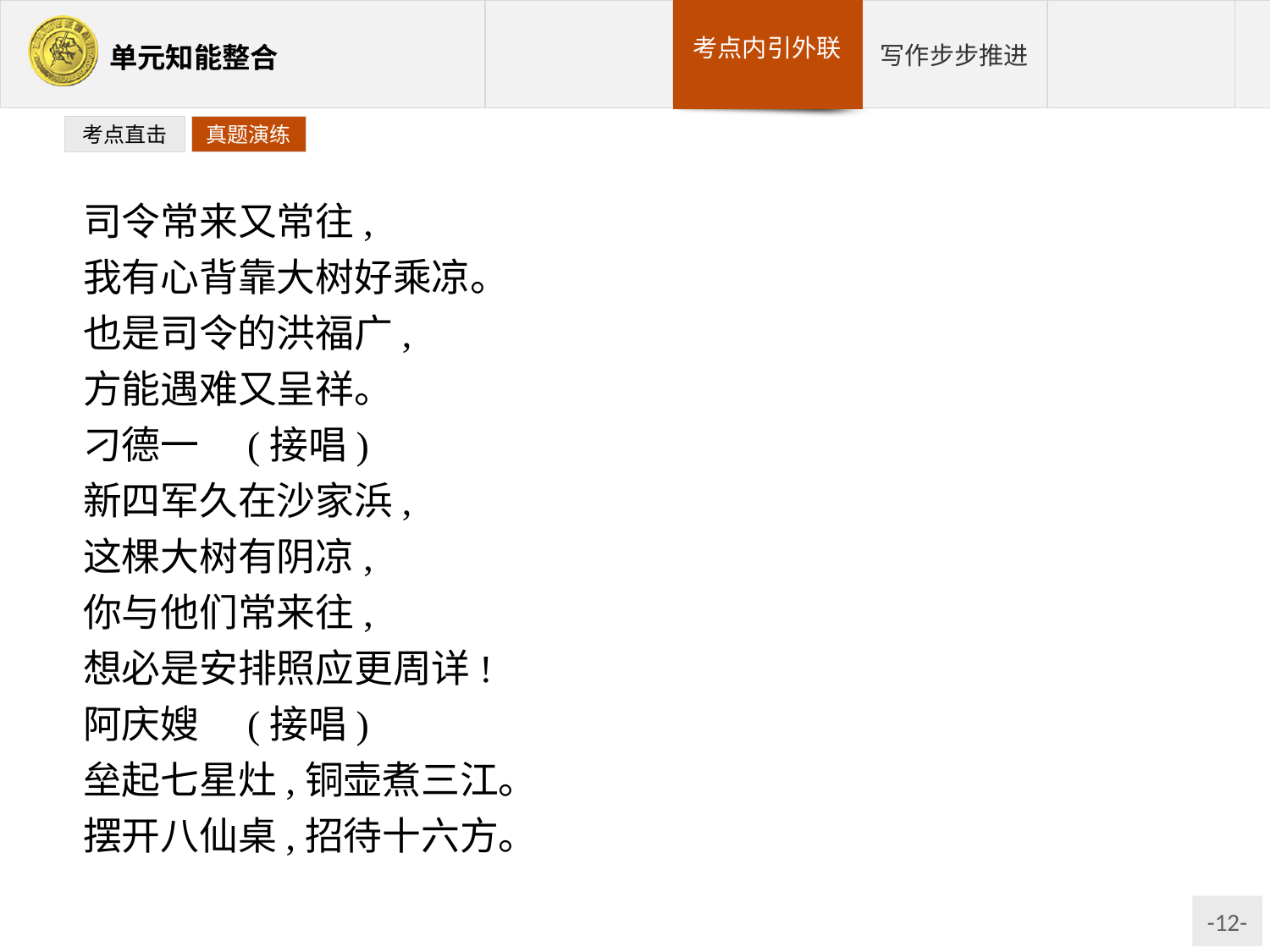

考点直击
真题演练
司令常来又常往,
我有心背靠大树好乘凉。
也是司令的洪福广,
方能遇难又呈祥。
刁德一　(接唱)
新四军久在沙家浜,
这棵大树有阴凉,
你与他们常来往,
想必是安排照应更周详!
阿庆嫂　(接唱)
垒起七星灶,铜壶煮三江。
摆开八仙桌,招待十六方。